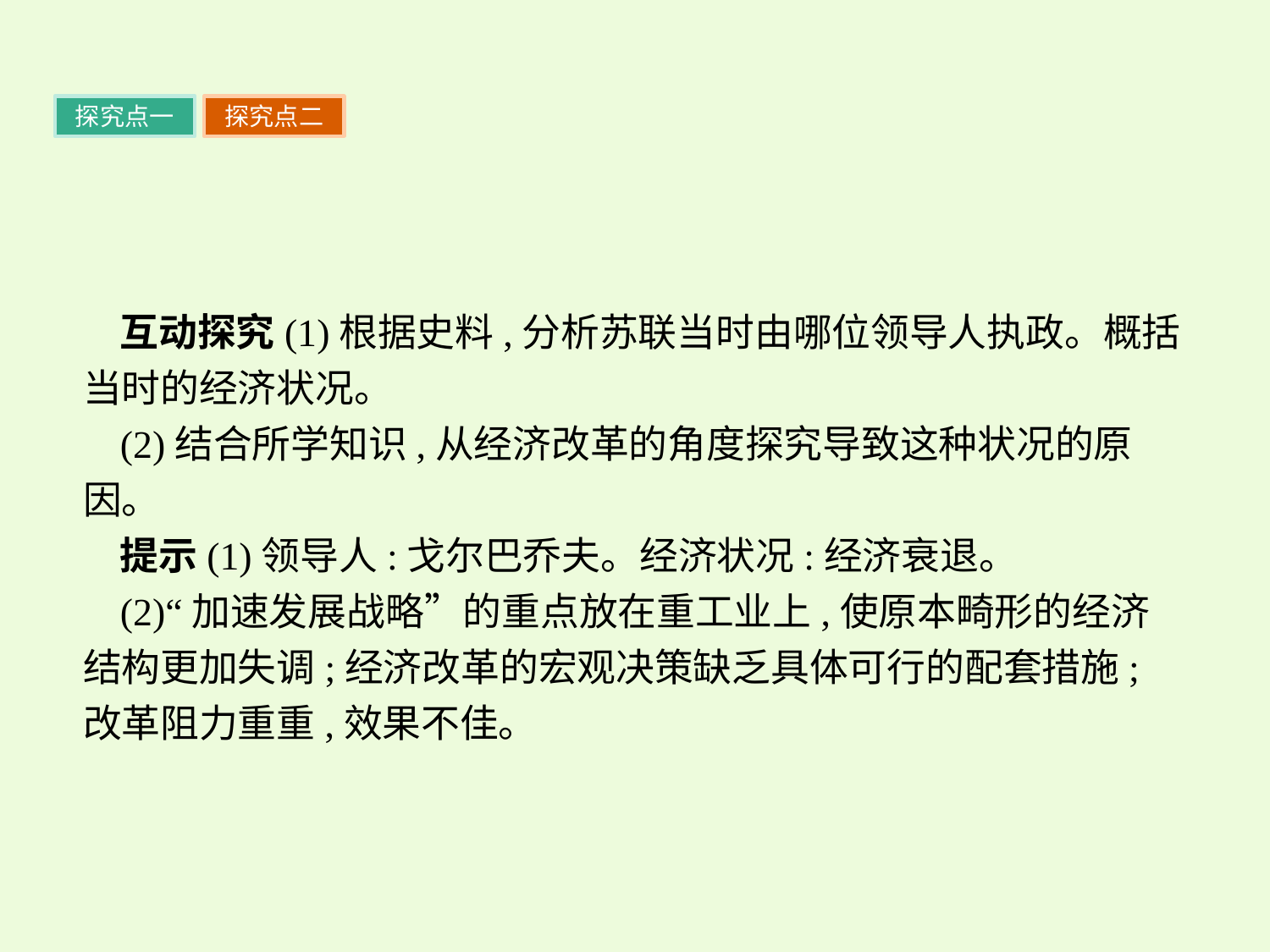

探究点一
探究点二
互动探究(1)根据史料,分析苏联当时由哪位领导人执政。概括当时的经济状况。
(2)结合所学知识,从经济改革的角度探究导致这种状况的原因。
提示(1)领导人:戈尔巴乔夫。经济状况:经济衰退。
(2)“加速发展战略”的重点放在重工业上,使原本畸形的经济结构更加失调;经济改革的宏观决策缺乏具体可行的配套措施;改革阻力重重,效果不佳。